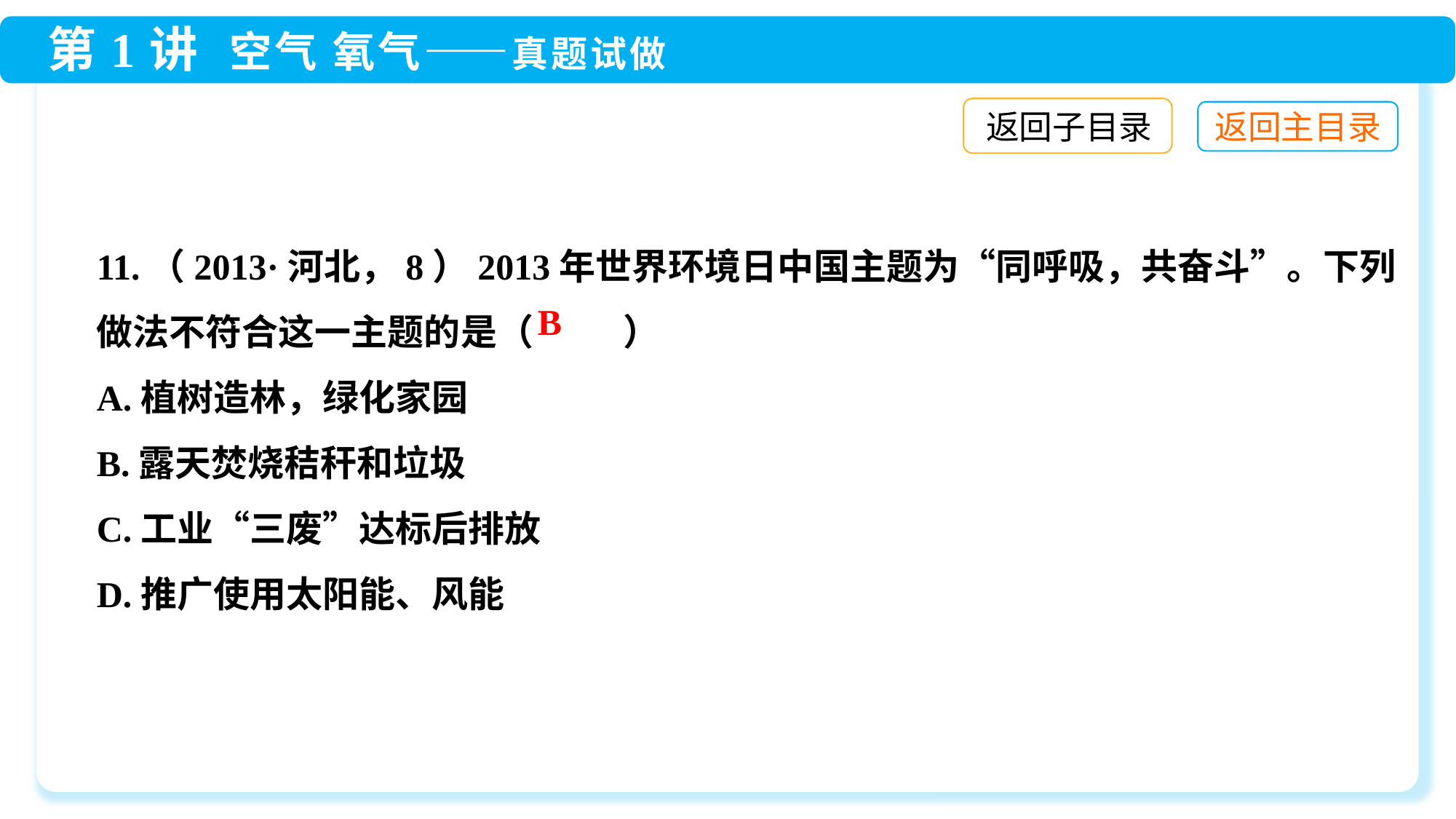

返回子目录

11.（2013·河北，8）2013年世界环境日中国主题为“同呼吸，共奋斗”。下列做法不符合这一主题的是（           ）
A.植树造林，绿化家园
B.露天焚烧秸秆和垃圾
C.工业“三废”达标后排放
D.推广使用太阳能、风能
B